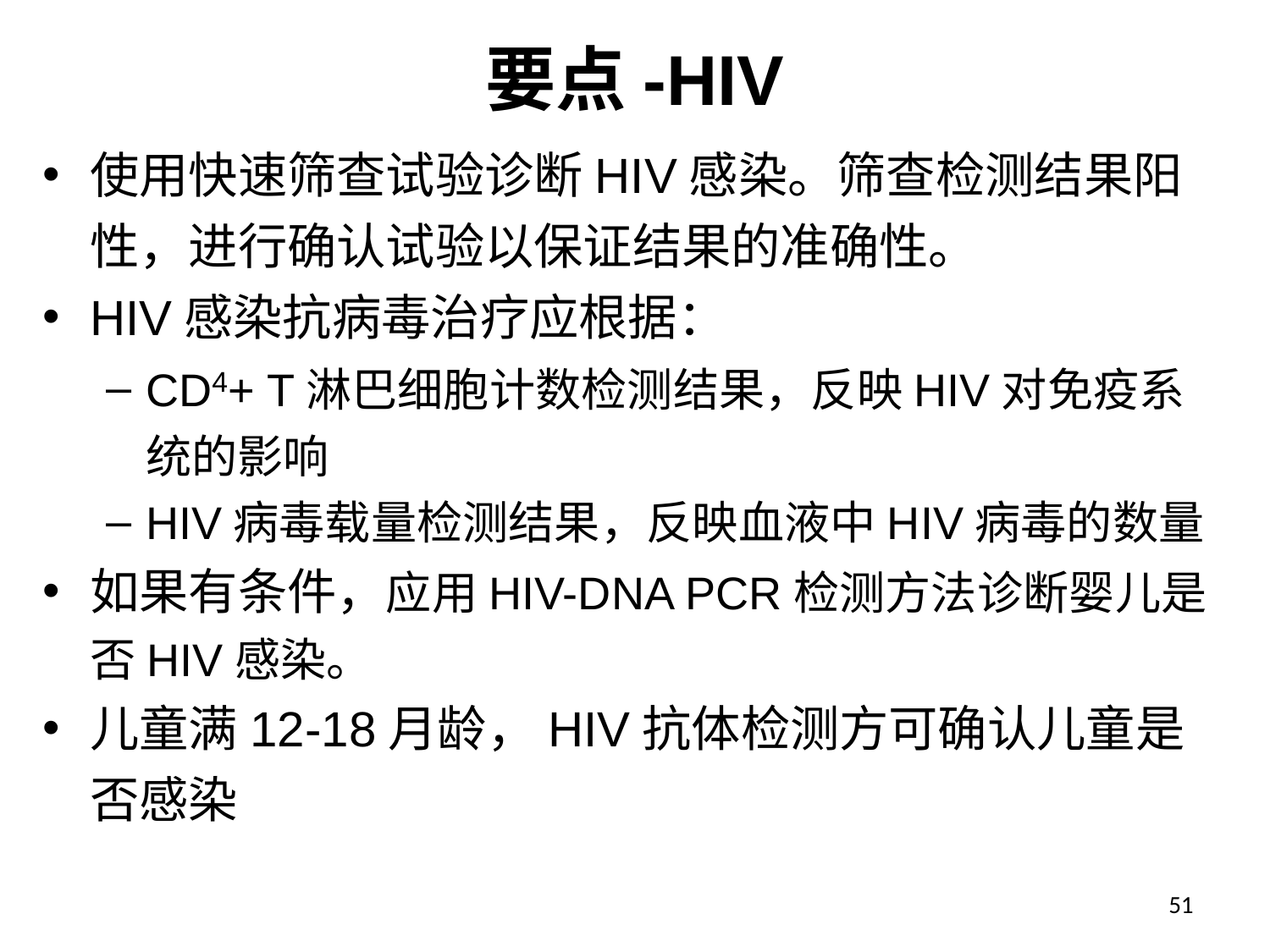

# 要点-HIV
使用快速筛查试验诊断HIV感染。筛查检测结果阳性，进行确认试验以保证结果的准确性。
HIV感染抗病毒治疗应根据：
CD4+ T淋巴细胞计数检测结果，反映HIV对免疫系统的影响
HIV病毒载量检测结果，反映血液中HIV病毒的数量
如果有条件，应用HIV-DNA PCR检测方法诊断婴儿是否HIV感染。
儿童满12-18月龄，HIV抗体检测方可确认儿童是否感染
51